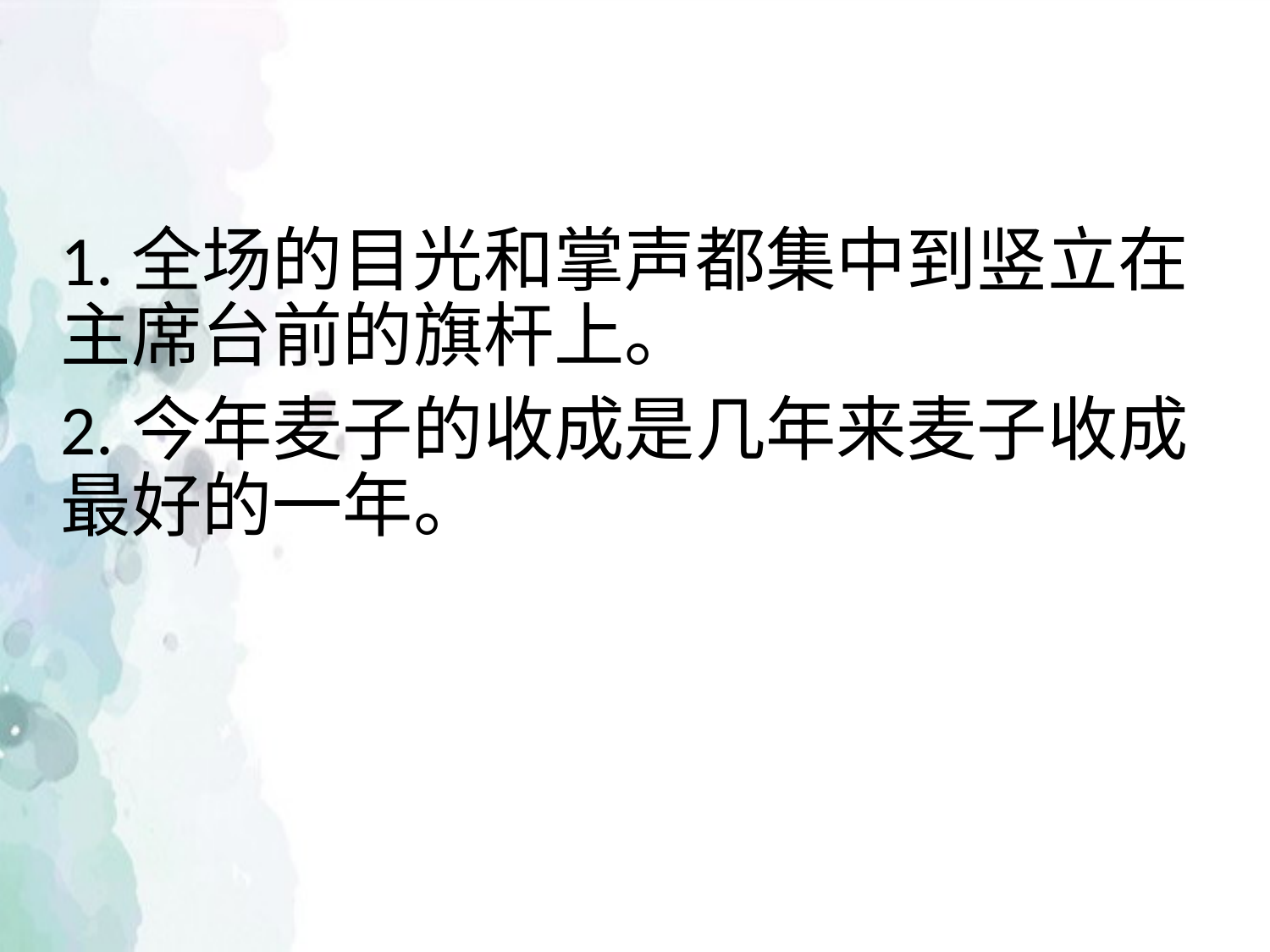

#
1.全场的目光和掌声都集中到竖立在主席台前的旗杆上。
2.今年麦子的收成是几年来麦子收成最好的一年。